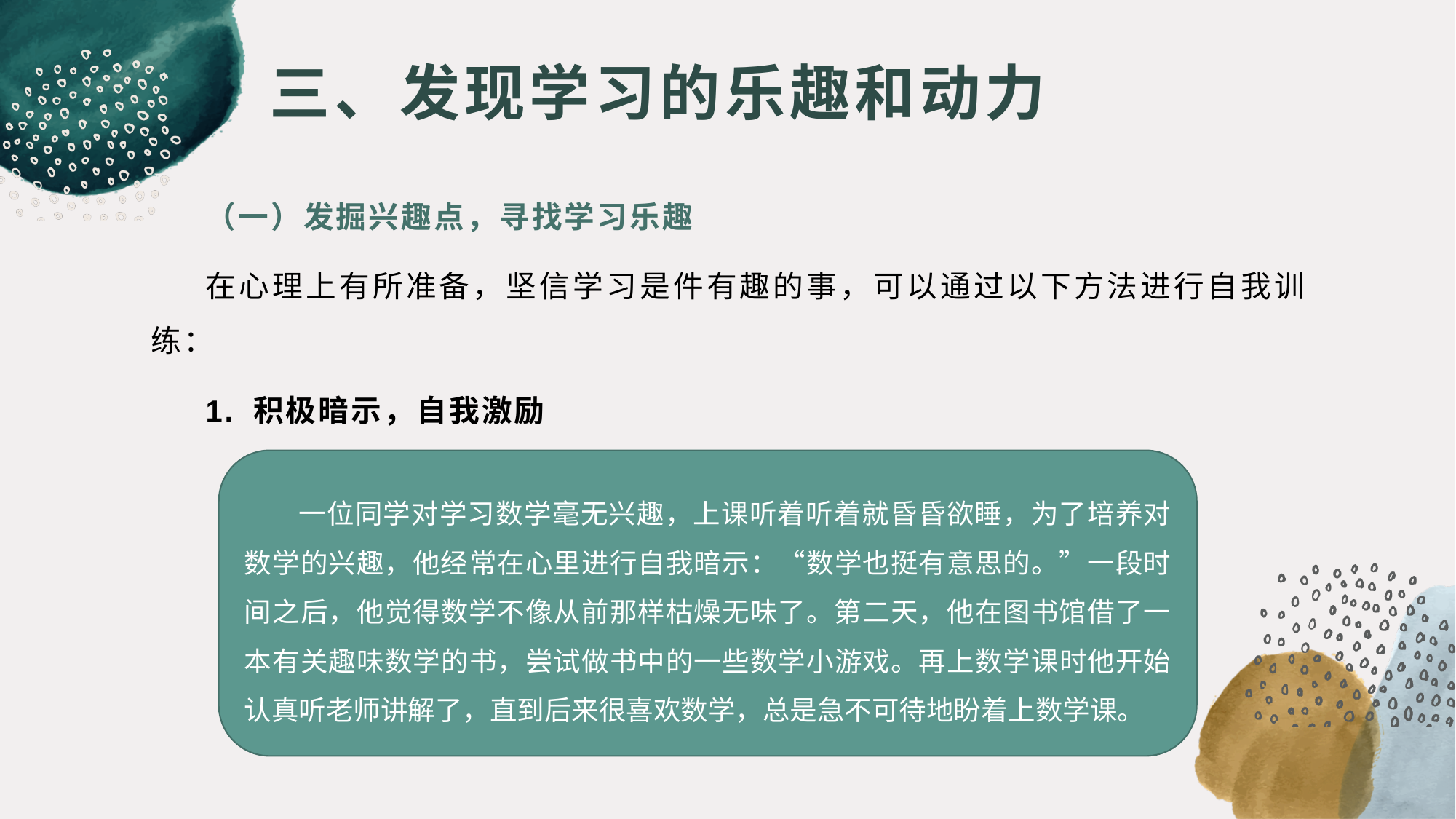

# 三、发现学习的乐趣和动力
（一）发掘兴趣点，寻找学习乐趣
在心理上有所准备，坚信学习是件有趣的事，可以通过以下方法进行自我训练：
1. 积极暗示，自我激励
一位同学对学习数学毫无兴趣，上课听着听着就昏昏欲睡，为了培养对数学的兴趣，他经常在心里进行自我暗示：“数学也挺有意思的。”一段时间之后，他觉得数学不像从前那样枯燥无味了。第二天，他在图书馆借了一本有关趣味数学的书，尝试做书中的一些数学小游戏。再上数学课时他开始认真听老师讲解了，直到后来很喜欢数学，总是急不可待地盼着上数学课。